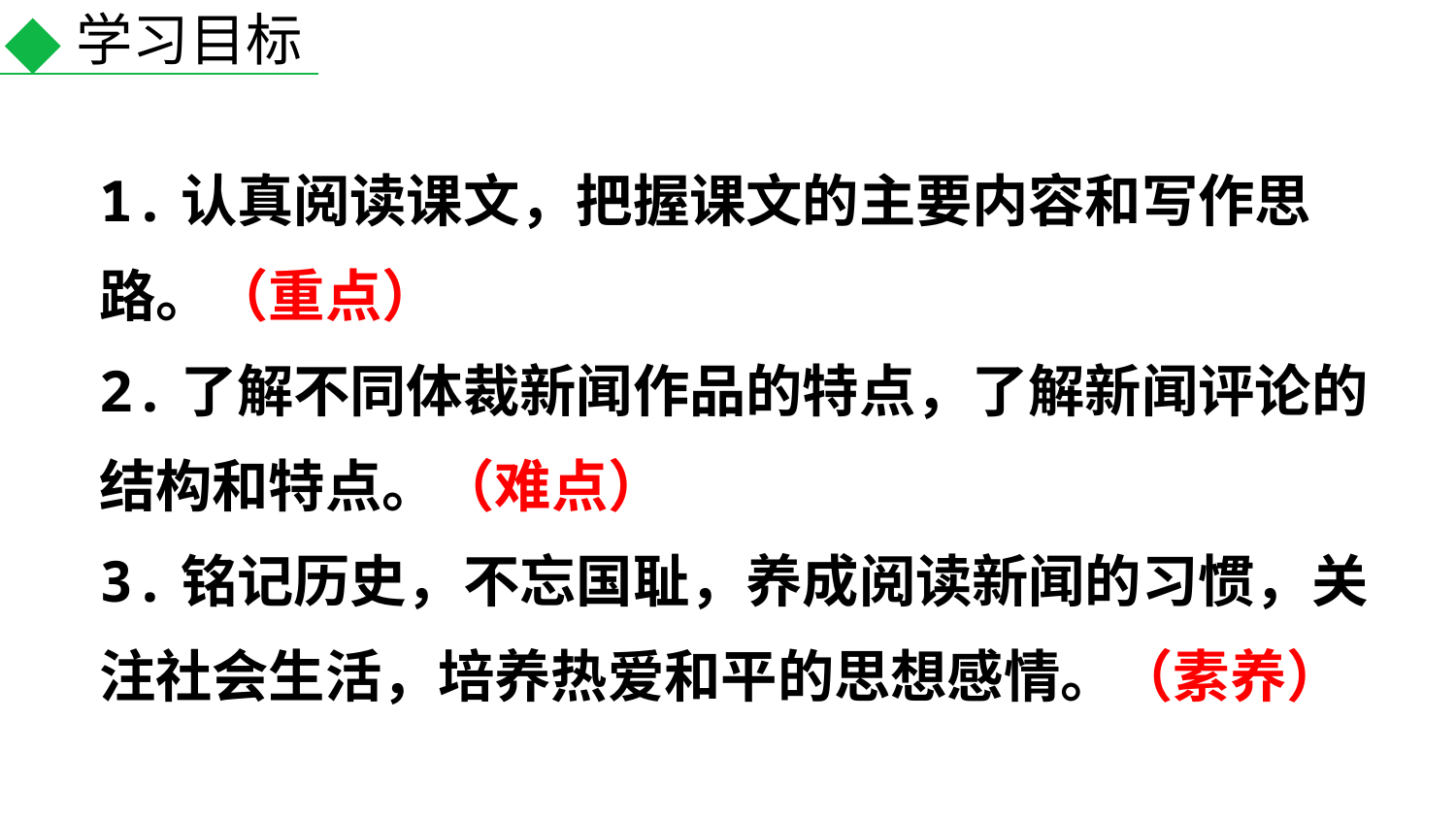

学习目标

1.认真阅读课文，把握课文的主要内容和写作思路。（重点）
2.了解不同体裁新闻作品的特点，了解新闻评论的结构和特点。（难点）
3.铭记历史，不忘国耻，养成阅读新闻的习惯，关注社会生活，培养热爱和平的思想感情。（素养）